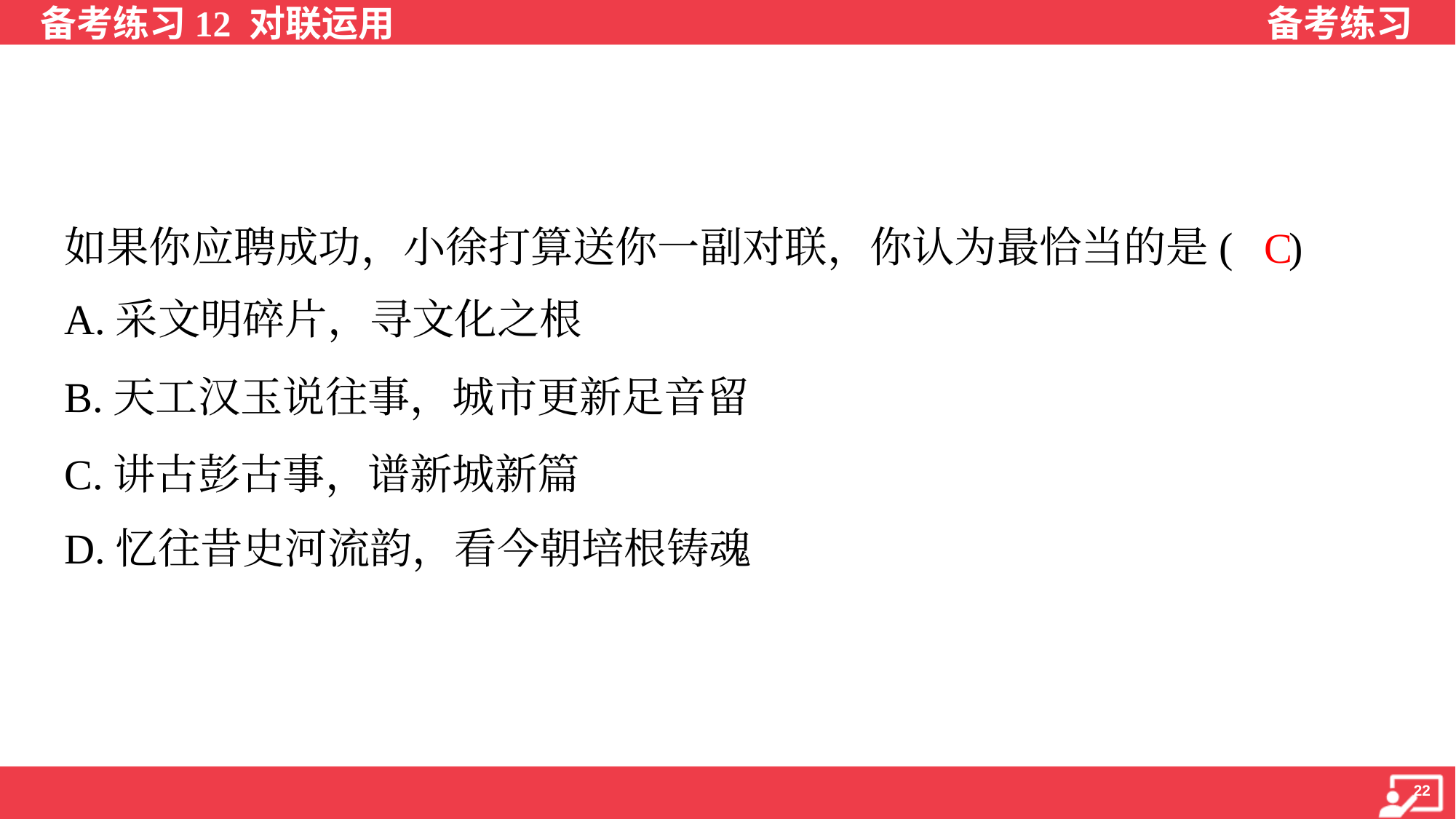

如果你应聘成功，小徐打算送你一副对联，你认为最恰当的是(     )
C
A.采文明碎片，寻文化之根
B.天工汉玉说往事，城市更新足音留
C.讲古彭古事，谱新城新篇
D.忆往昔史河流韵，看今朝培根铸魂